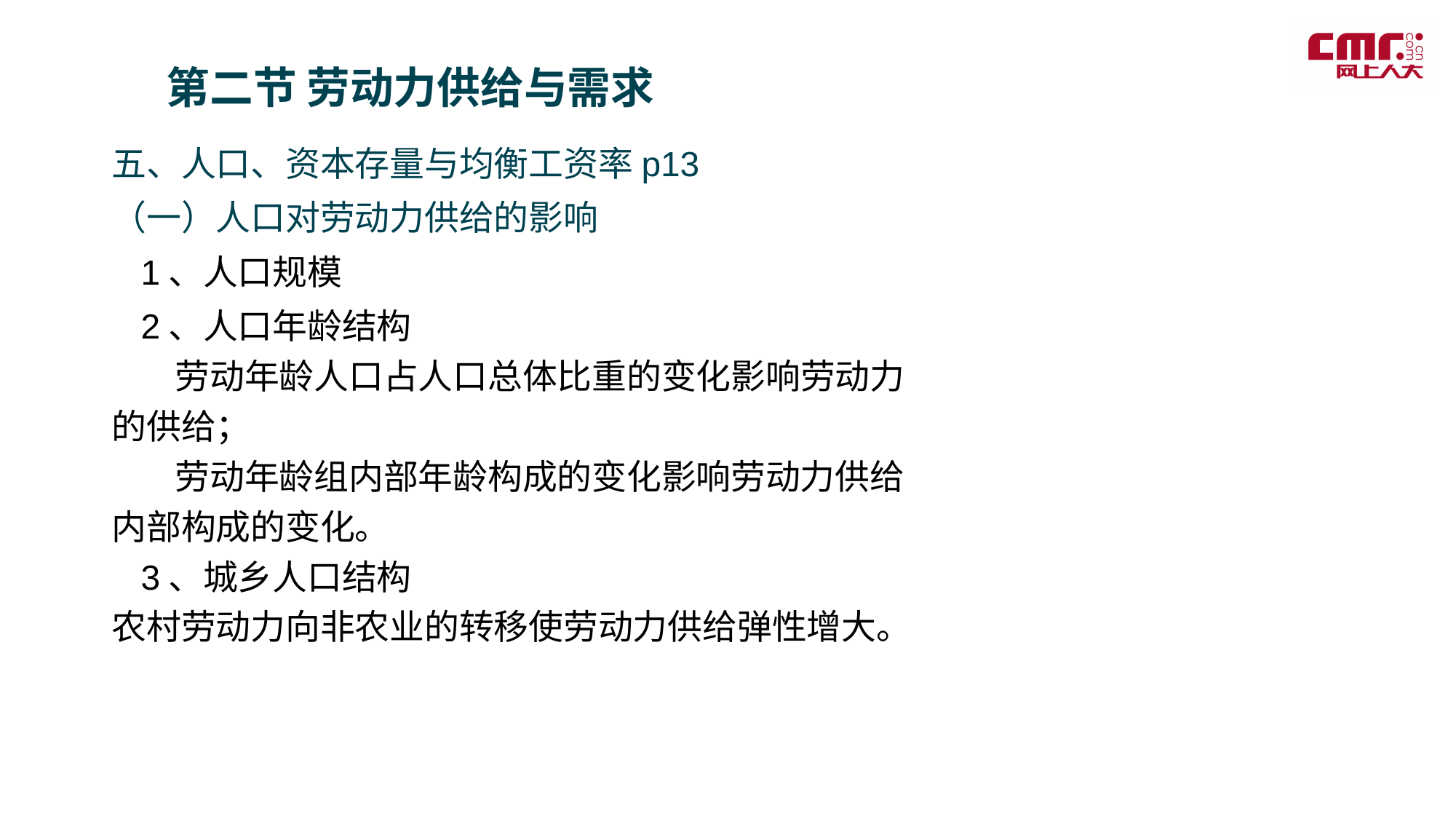

第二节 劳动力供给与需求
五、人口、资本存量与均衡工资率p13
（一）人口对劳动力供给的影响
   1、人口规模
   2、人口年龄结构
       劳动年龄人口占人口总体比重的变化影响劳动力
的供给；
       劳动年龄组内部年龄构成的变化影响劳动力供给
内部构成的变化。
   3、城乡人口结构
农村劳动力向非农业的转移使劳动力供给弹性增大。